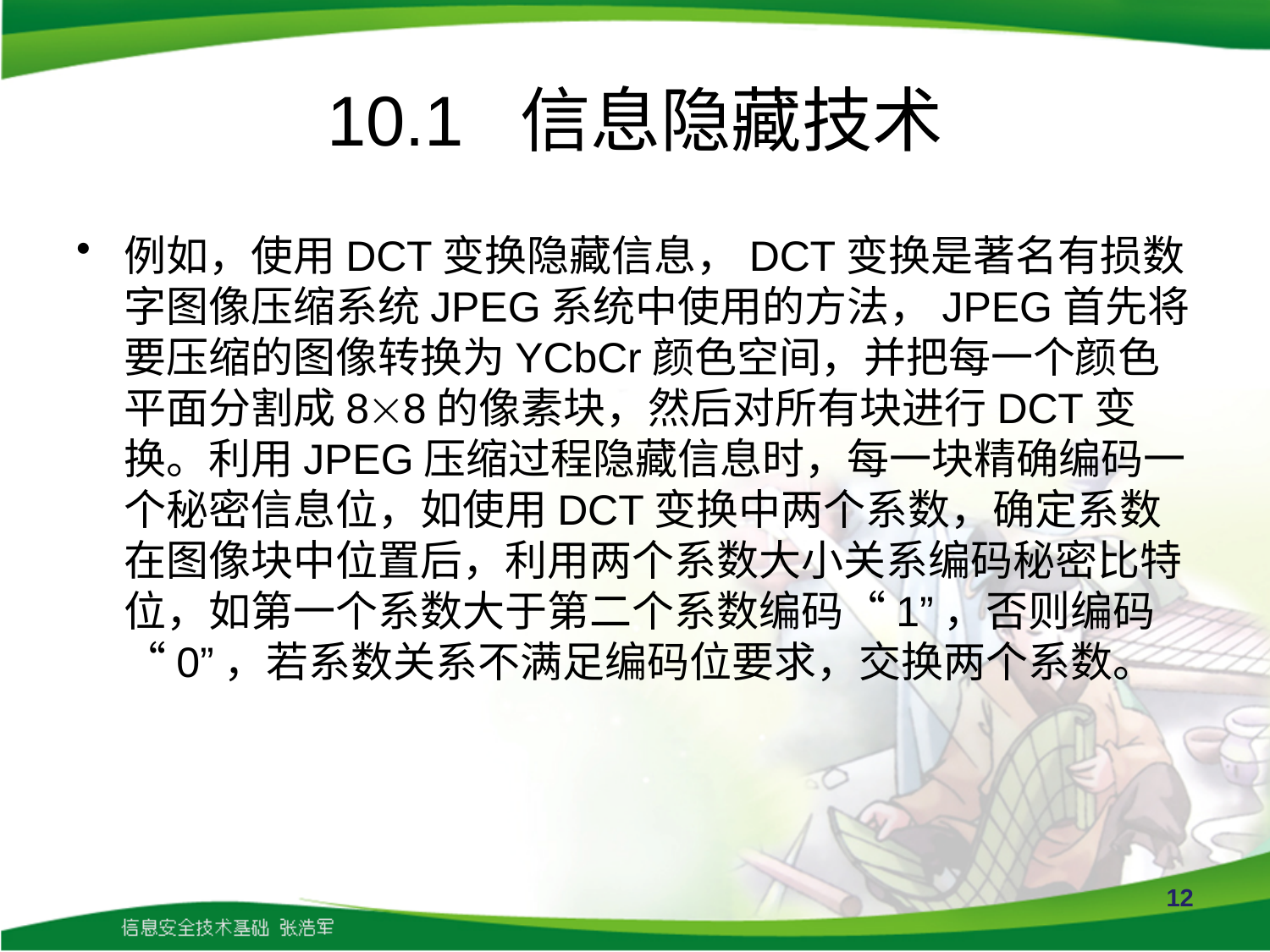

# 10.1  信息隐藏技术
例如，使用DCT变换隐藏信息，DCT变换是著名有损数字图像压缩系统JPEG系统中使用的方法，JPEG首先将要压缩的图像转换为YCbCr颜色空间，并把每一个颜色平面分割成8×8的像素块，然后对所有块进行DCT变换。利用JPEG压缩过程隐藏信息时，每一块精确编码一个秘密信息位，如使用DCT变换中两个系数，确定系数在图像块中位置后，利用两个系数大小关系编码秘密比特位，如第一个系数大于第二个系数编码“1”，否则编码“0”，若系数关系不满足编码位要求，交换两个系数。
12